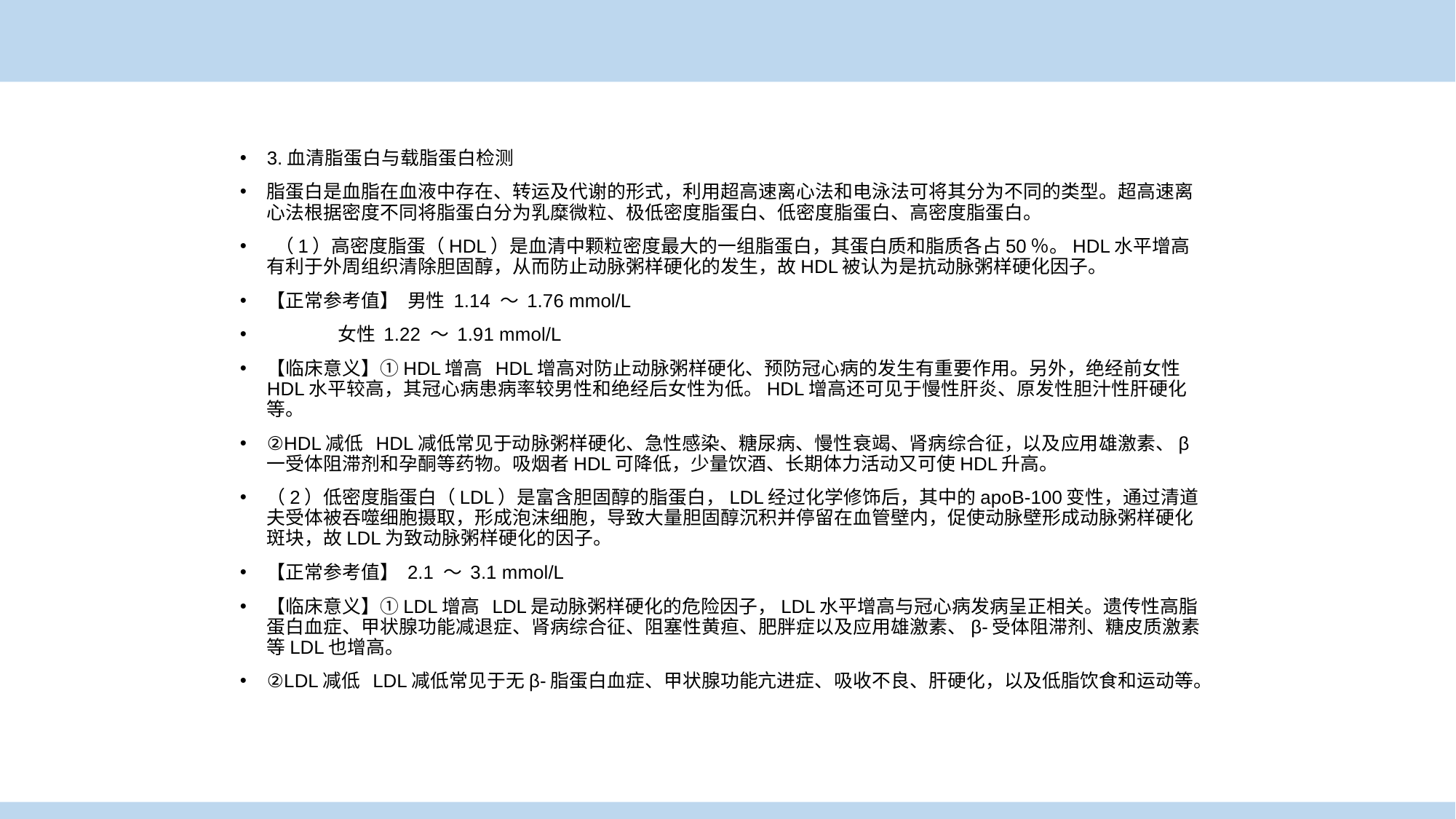

3.血清脂蛋白与载脂蛋白检测
脂蛋白是血脂在血液中存在、转运及代谢的形式，利用超高速离心法和电泳法可将其分为不同的类型。超高速离心法根据密度不同将脂蛋白分为乳糜微粒、极低密度脂蛋白、低密度脂蛋白、高密度脂蛋白。
 （1）高密度脂蛋（HDL）是血清中颗粒密度最大的一组脂蛋白，其蛋白质和脂质各占50％。HDL水平增高有利于外周组织清除胆固醇，从而防止动脉粥样硬化的发生，故HDL被认为是抗动脉粥样硬化因子。
【正常参考值】  男性 1.14 ～ 1.76 mmol/L
                女性 1.22 ～ 1.91 mmol/L
【临床意义】①HDL增高  HDL增高对防止动脉粥样硬化、预防冠心病的发生有重要作用。另外，绝经前女性HDL水平较高，其冠心病患病率较男性和绝经后女性为低。HDL增高还可见于慢性肝炎、原发性胆汁性肝硬化等。
②HDL减低  HDL减低常见于动脉粥样硬化、急性感染、糖尿病、慢性衰竭、肾病综合征，以及应用雄激素、β一受体阻滞剂和孕酮等药物。吸烟者HDL可降低，少量饮酒、长期体力活动又可使HDL升高。
（2）低密度脂蛋白（LDL）是富含胆固醇的脂蛋白，LDL经过化学修饰后，其中的apoB-100变性，通过清道夫受体被吞噬细胞摄取，形成泡沫细胞，导致大量胆固醇沉积并停留在血管壁内，促使动脉壁形成动脉粥样硬化斑块，故LDL为致动脉粥样硬化的因子。
【正常参考值】 2.1 ～ 3.1 mmol/L
【临床意义】①LDL增高  LDL是动脉粥样硬化的危险因子，LDL水平增高与冠心病发病呈正相关。遗传性高脂蛋白血症、甲状腺功能减退症、肾病综合征、阻塞性黄疸、肥胖症以及应用雄激素、β-受体阻滞剂、糖皮质激素等LDL也增高。
②LDL减低  LDL减低常见于无β-脂蛋白血症、甲状腺功能亢进症、吸收不良、肝硬化，以及低脂饮食和运动等。